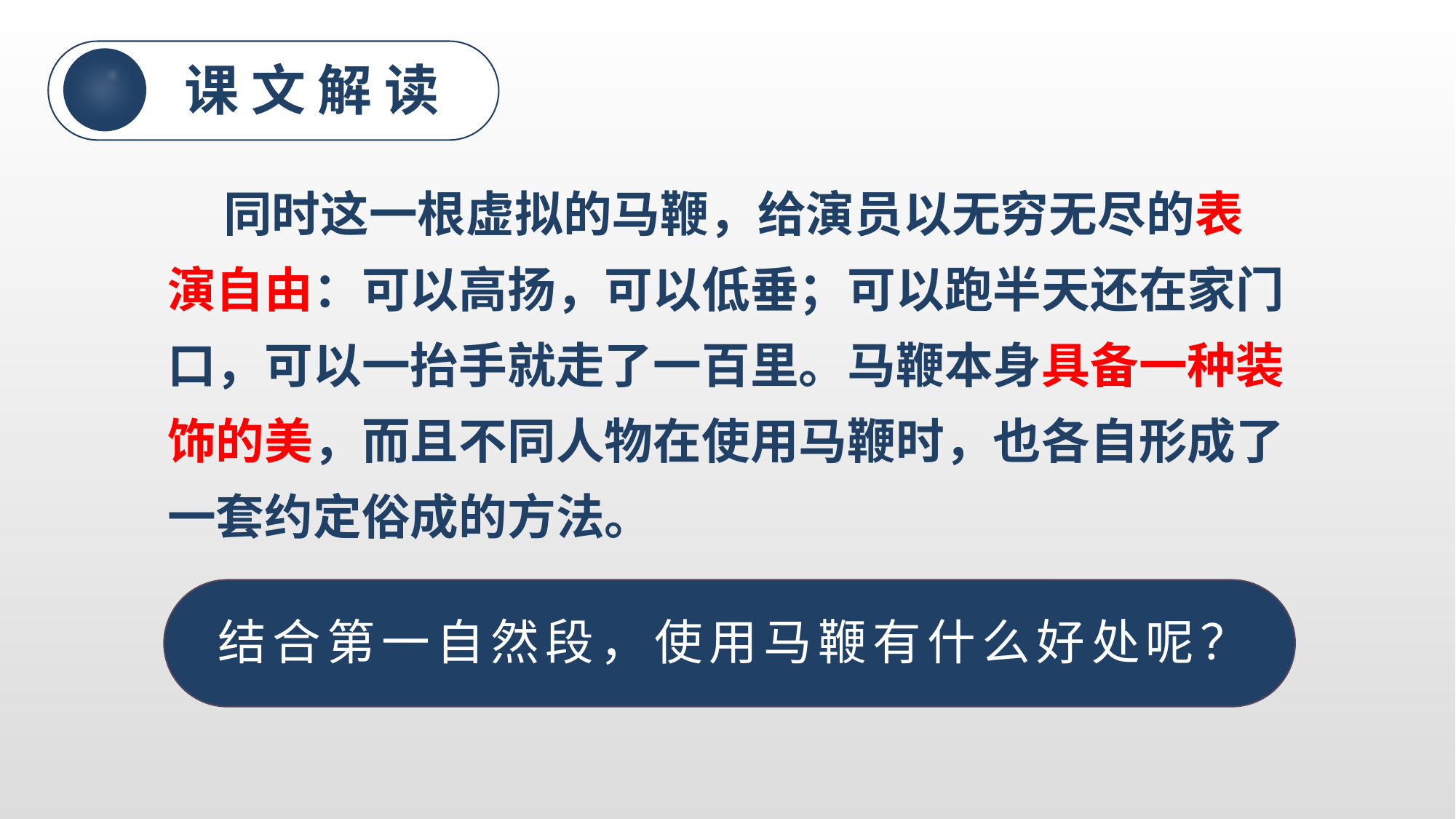

课文解读
    同时这一根虚拟的马鞭，给演员以无穷无尽的表演自由：可以高扬，可以低垂；可以跑半天还在家门口，可以一抬手就走了一百里。马鞭本身具备一种装饰的美，而且不同人物在使用马鞭时，也各自形成了一套约定俗成的方法。

结合第一自然段，使用马鞭有什么好处呢？